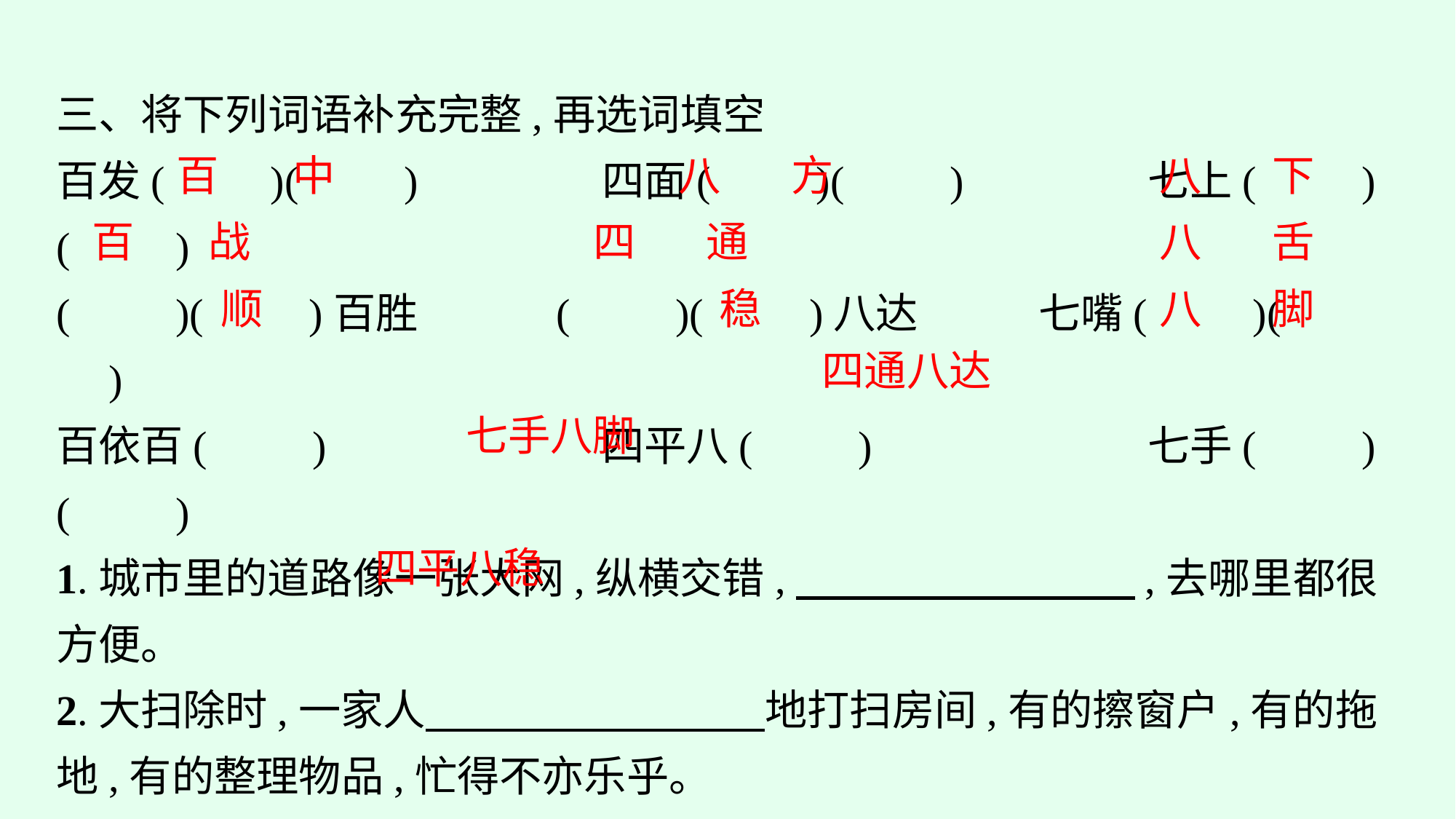

三、将下列词语补充完整,再选词填空
百发(　　)(　　)　		四面(　　)(　　)　		七上(　　)(　　)
(　　)(　　)百胜		(　　)(　　)八达		七嘴(　　)(　　)
百依百(　　)			四平八(　　)			七手(　　)(　　)
1.城市里的道路像一张大网,纵横交错,　　　　　　　　,去哪里都很方便。
2.大扫除时,一家人　　　　　　　　地打扫房间,有的擦窗户,有的拖地,有的整理物品,忙得不亦乐乎。
3.他做事一向　　　　　　　　,从不冒险,所以很少出现失误。
百
中
八
方
八
下
百
战
四
通
八
舌
顺
稳
八
脚
四通八达
七手八脚
四平八稳